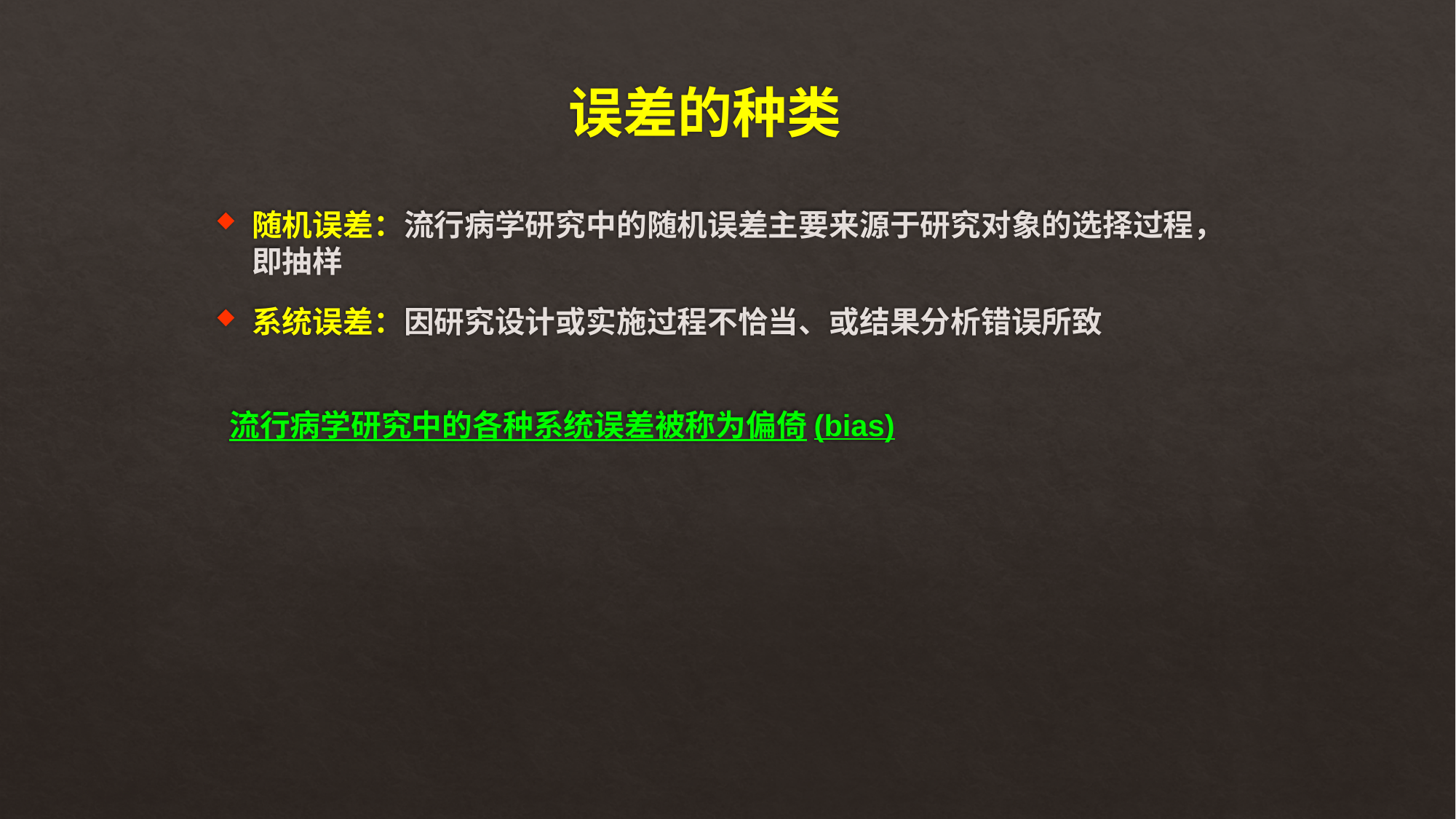

# 误差的种类
随机误差：流行病学研究中的随机误差主要来源于研究对象的选择过程，即抽样
系统误差：因研究设计或实施过程不恰当、或结果分析错误所致

 流行病学研究中的各种系统误差被称为偏倚(bias)